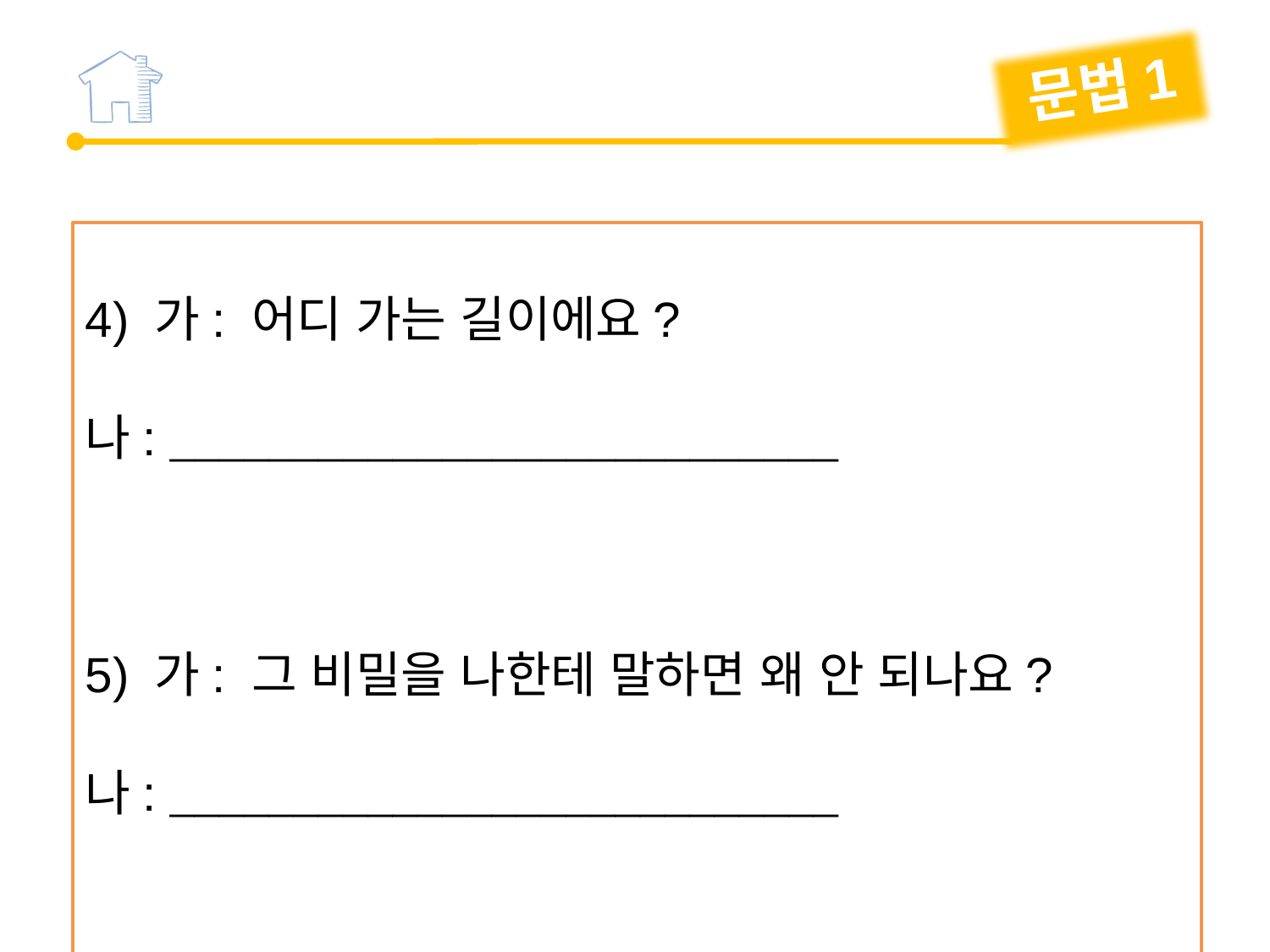

문법1

4) 가: 어디 가는 길이에요?
나: ___________________________
5) 가: 그 비밀을 나한테 말하면 왜 안 되나요?
나: ___________________________